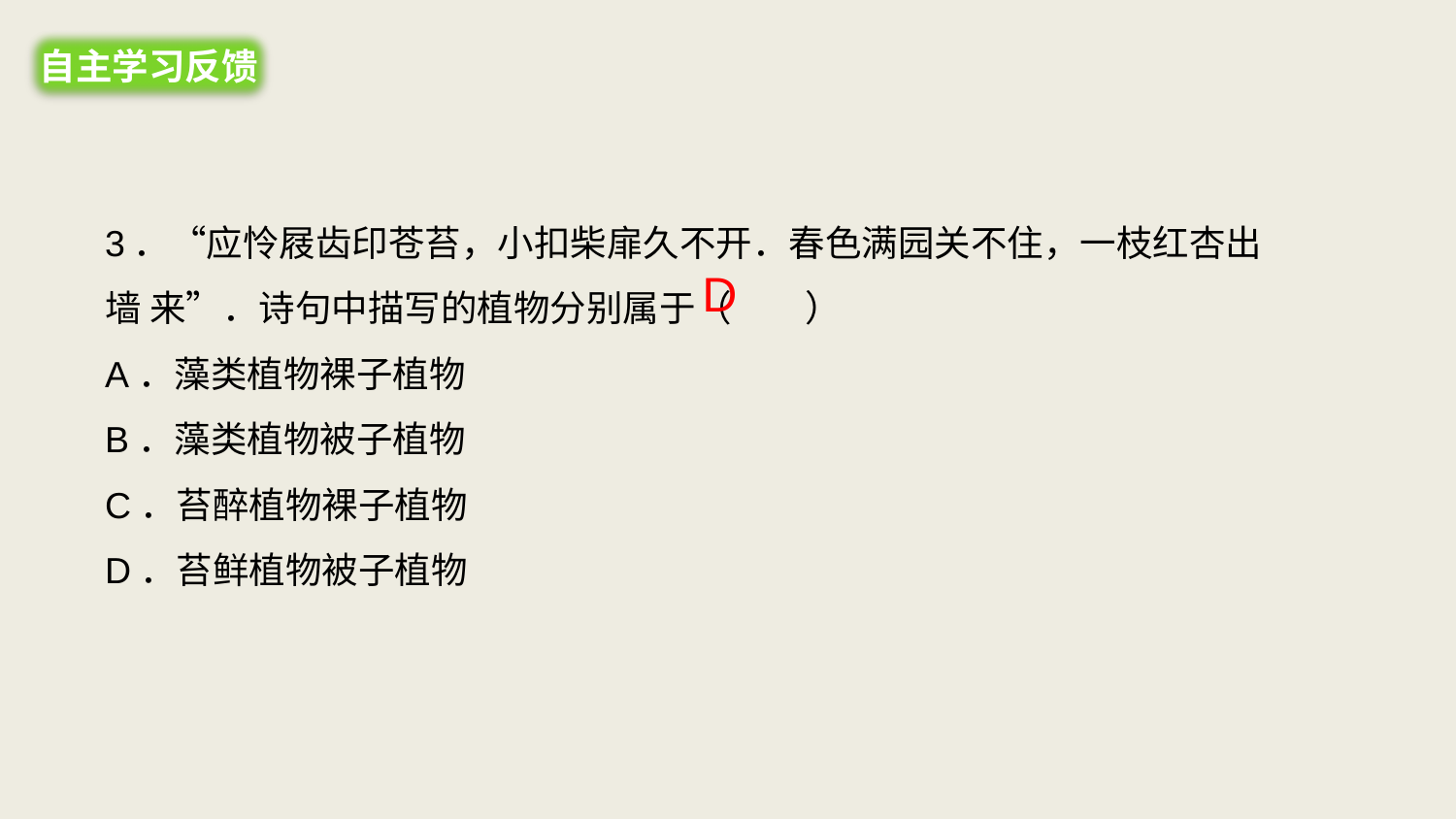

自主学习反馈
3．“应怜屐齿印苍苔，小扣柴扉久不开．春色满园关不住，一枝红杏出墙 来”．诗句中描写的植物分别属于（　　）
A．藻类植物裸子植物
B．藻类植物被子植物
C．苔醉植物裸子植物
D．苔鲜植物被子植物
D